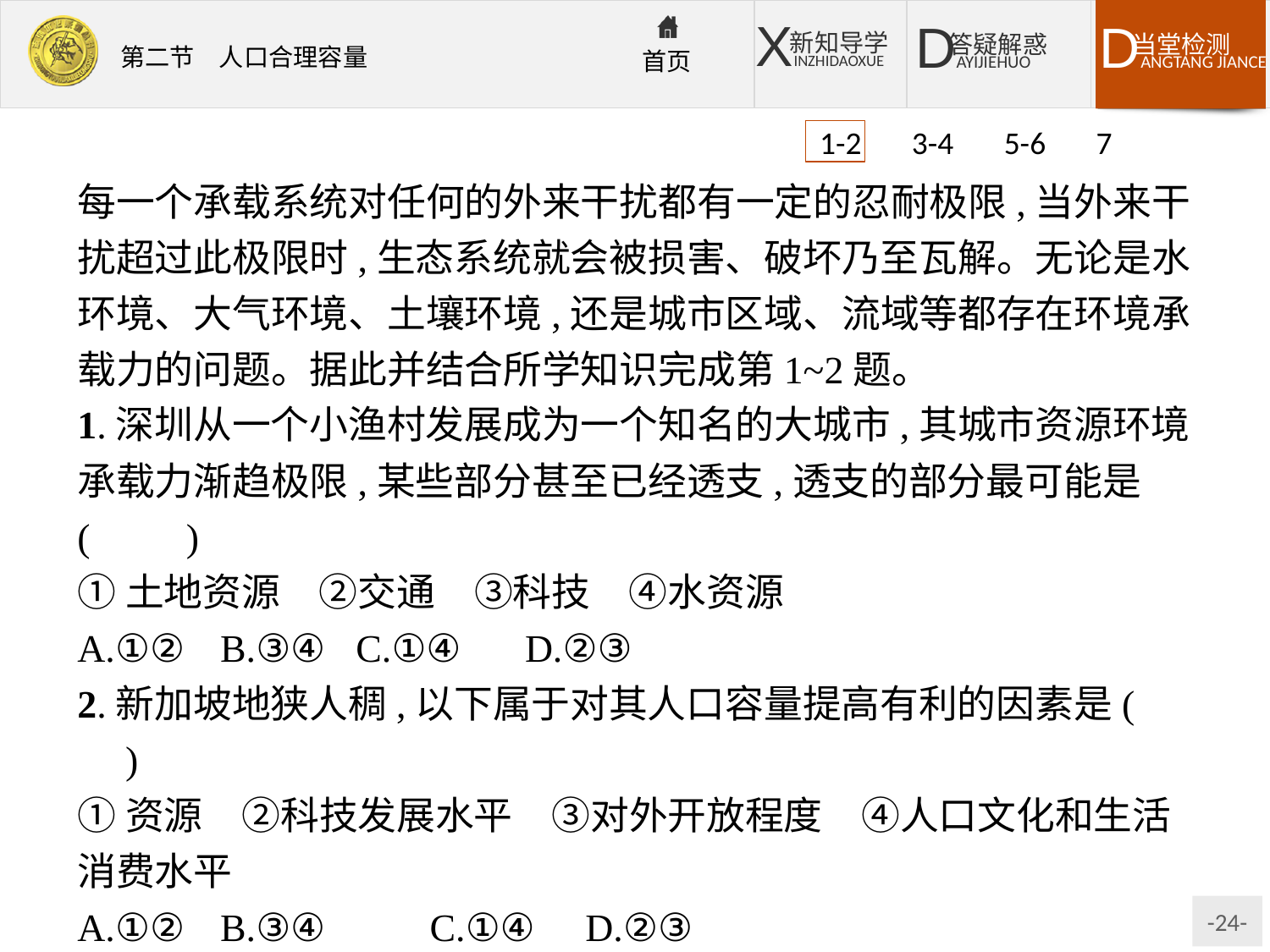

1-2       3-4       5-6       7

每一个承载系统对任何的外来干扰都有一定的忍耐极限,当外来干扰超过此极限时,生态系统就会被损害、破坏乃至瓦解。无论是水环境、大气环境、土壤环境,还是城市区域、流域等都存在环境承载力的问题。据此并结合所学知识完成第1~2题。
1.深圳从一个小渔村发展成为一个知名的大城市,其城市资源环境承载力渐趋极限,某些部分甚至已经透支,透支的部分最可能是(　　)
①土地资源　②交通　③科技　④水资源
A.①②	B.③④	  C.①④	D.②③
2.新加坡地狭人稠,以下属于对其人口容量提高有利的因素是(　　)
①资源　②科技发展水平　③对外开放程度　④人口文化和生活消费水平
A.①②	B.③④		C.①④	D.②③